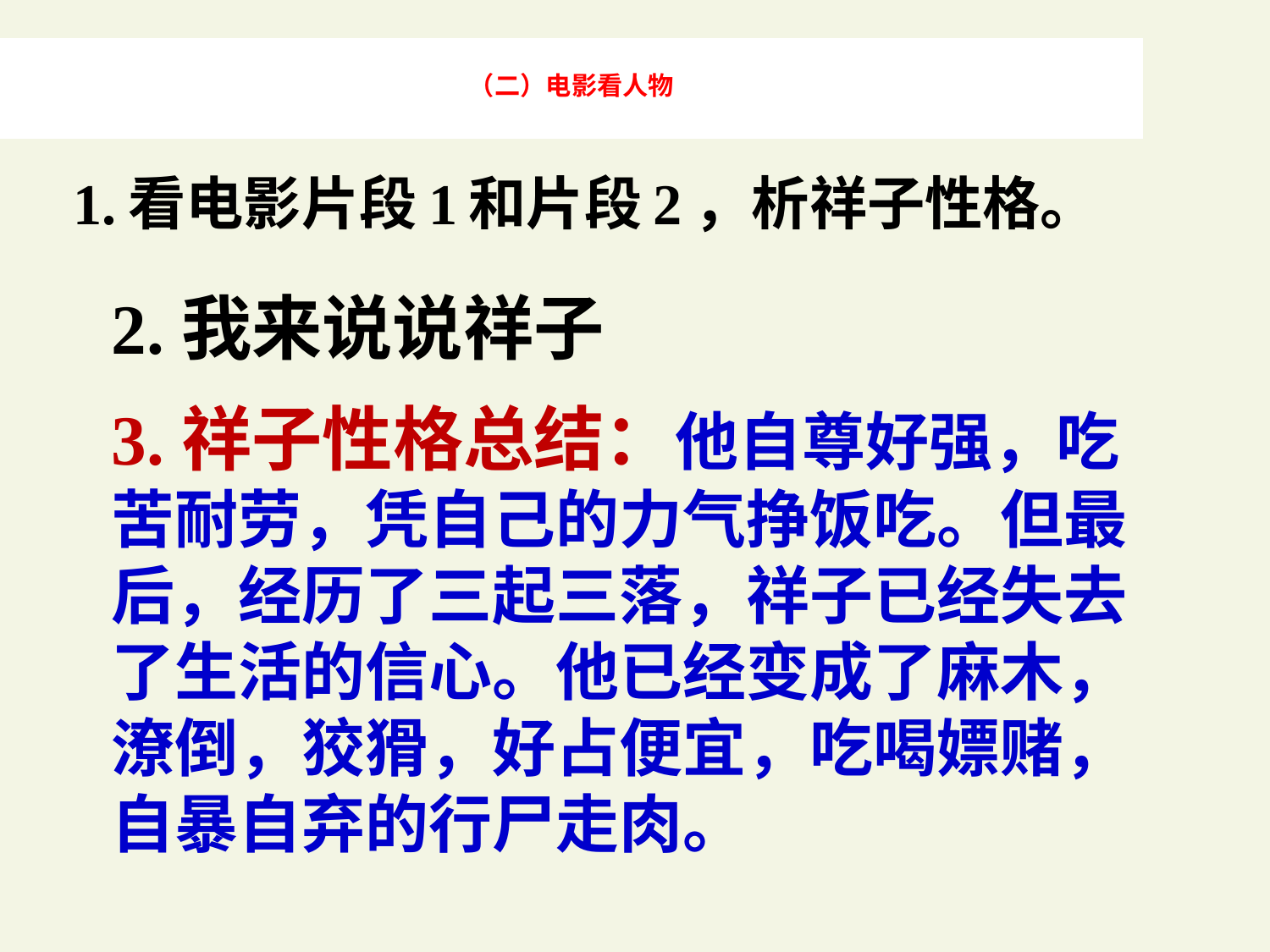

（二）电影看人物
  1.看电影片段1和片段2，析祥子性格。
2.我来说说祥子
3.祥子性格总结：他自尊好强，吃苦耐劳，凭自己的力气挣饭吃。但最后，经历了三起三落，祥子已经失去了生活的信心。他已经变成了麻木，潦倒，狡猾，好占便宜，吃喝嫖赌，自暴自弃的行尸走肉。